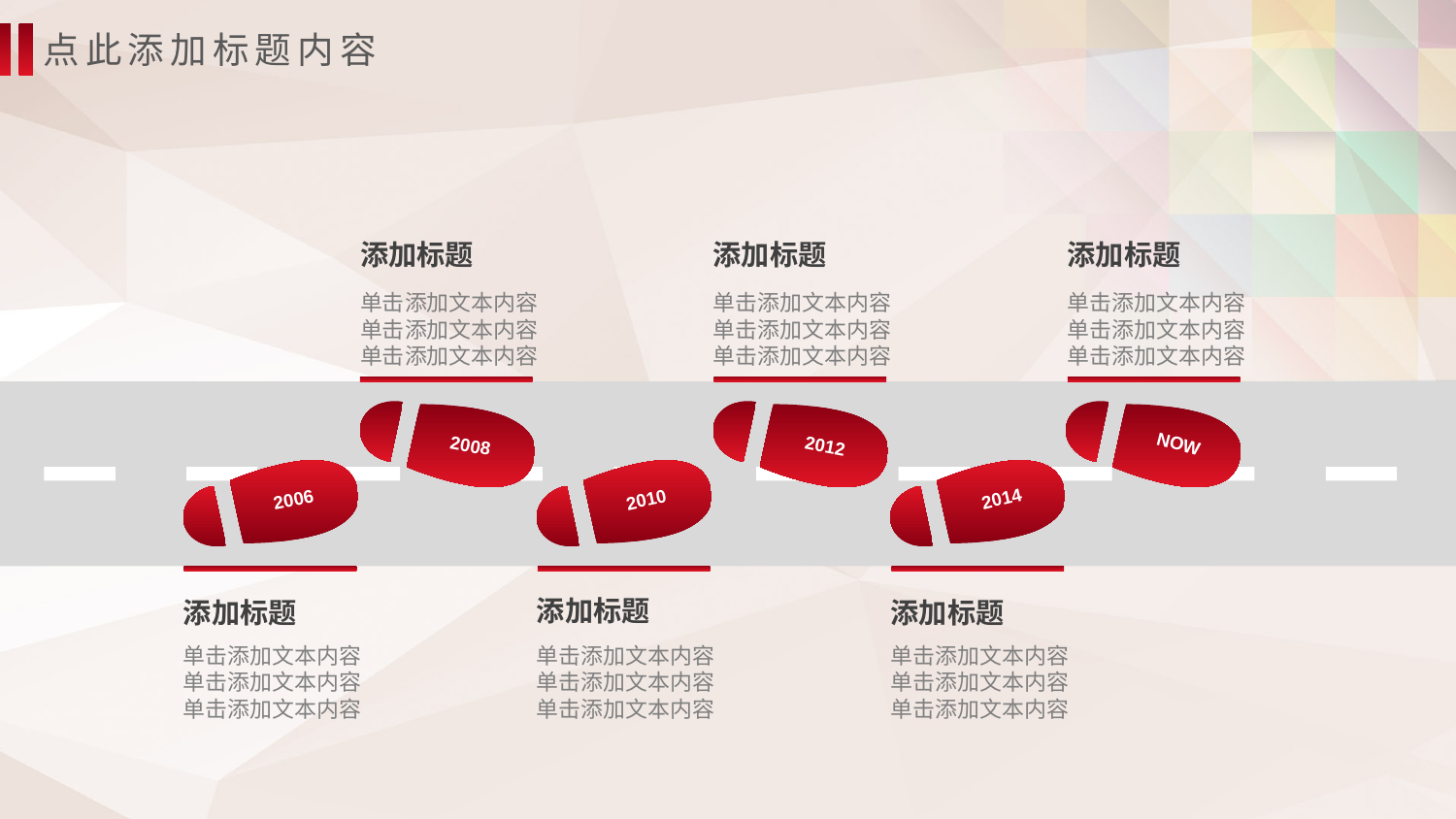

点此添加标题内容
添加标题
添加标题
添加标题
单击添加文本内容
单击添加文本内容
单击添加文本内容
单击添加文本内容
单击添加文本内容
单击添加文本内容
单击添加文本内容
单击添加文本内容
单击添加文本内容

NOW
2008
2012

2014
2006
2010

添加标题
添加标题
添加标题
单击添加文本内容
单击添加文本内容
单击添加文本内容
单击添加文本内容
单击添加文本内容
单击添加文本内容
单击添加文本内容
单击添加文本内容
单击添加文本内容